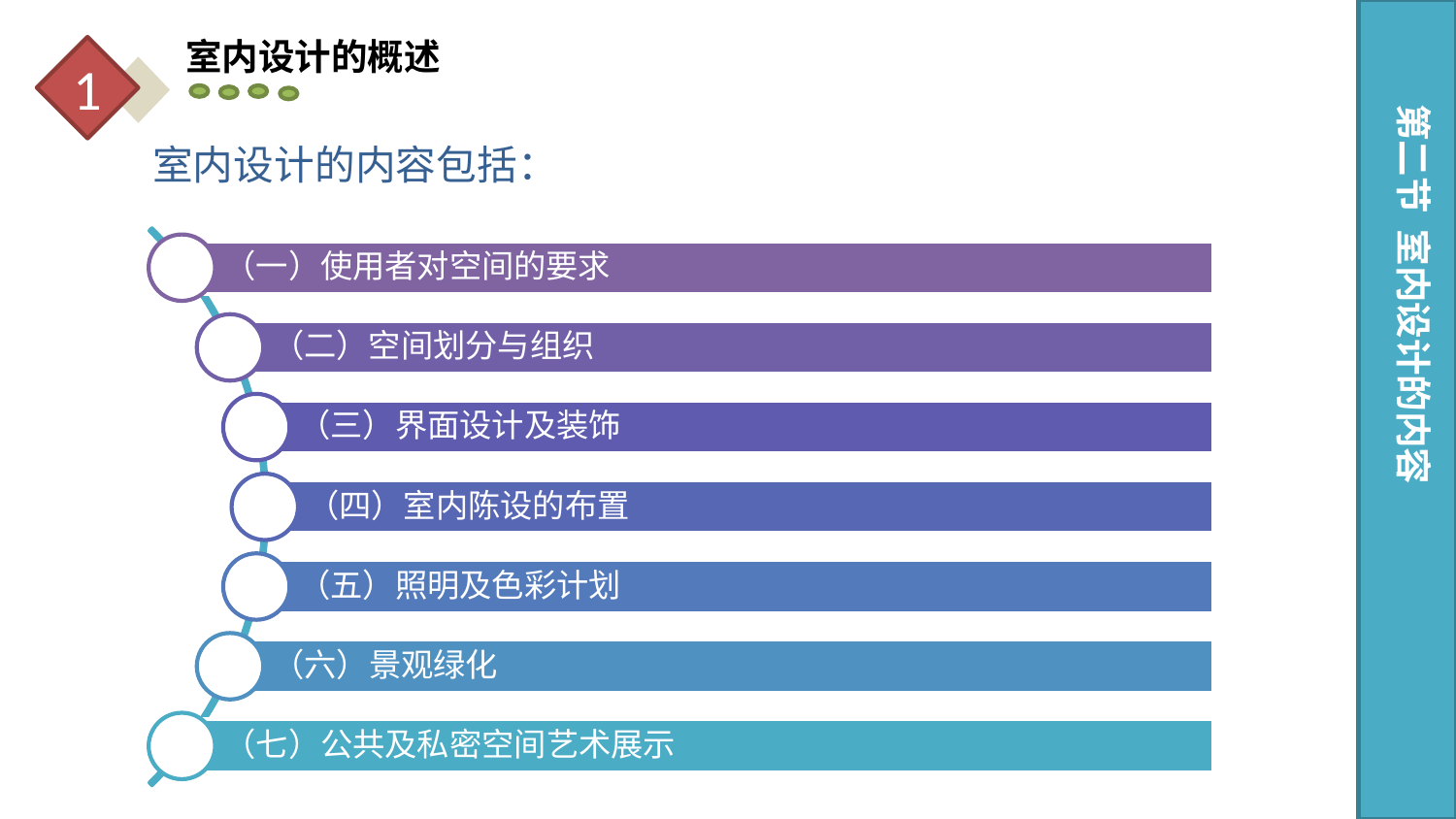

室内设计的概述
1

第二节  室内设计的内容
室内设计的内容包括：
（一）使用者对空间的要求
（二）空间划分与组织
（三）界面设计及装饰
（四）室内陈设的布置
（五）照明及色彩计划
（六）景观绿化
（七）公共及私密空间艺术展示